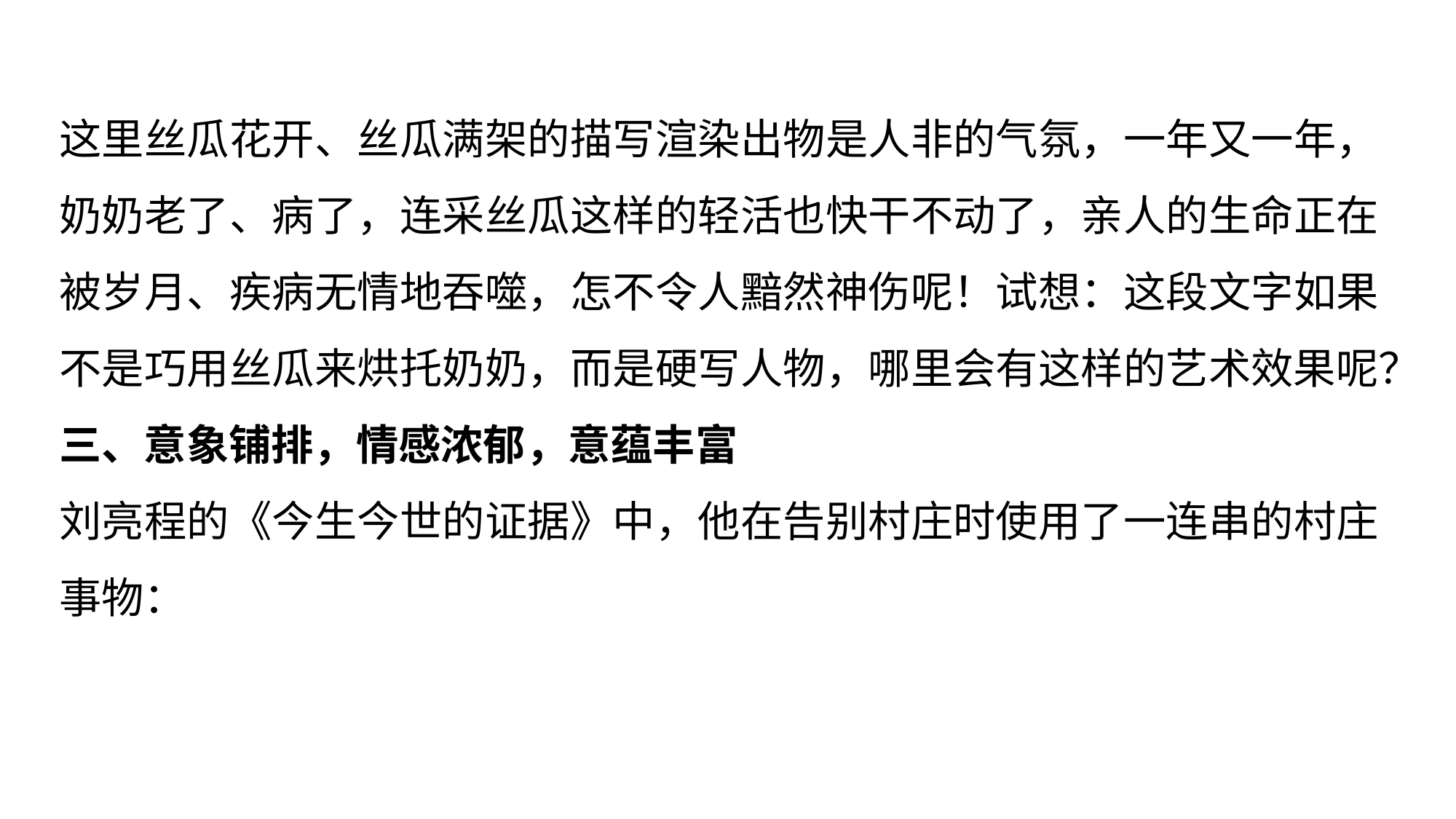

这里丝瓜花开、丝瓜满架的描写渲染出物是人非的气氛，一年又一年，奶奶老了、病了，连采丝瓜这样的轻活也快干不动了，亲人的生命正在被岁月、疾病无情地吞噬，怎不令人黯然神伤呢！试想：这段文字如果不是巧用丝瓜来烘托奶奶，而是硬写人物，哪里会有这样的艺术效果呢？
三、意象铺排，情感浓郁，意蕴丰富
刘亮程的《今生今世的证据》中，他在告别村庄时使用了一连串的村庄事物：